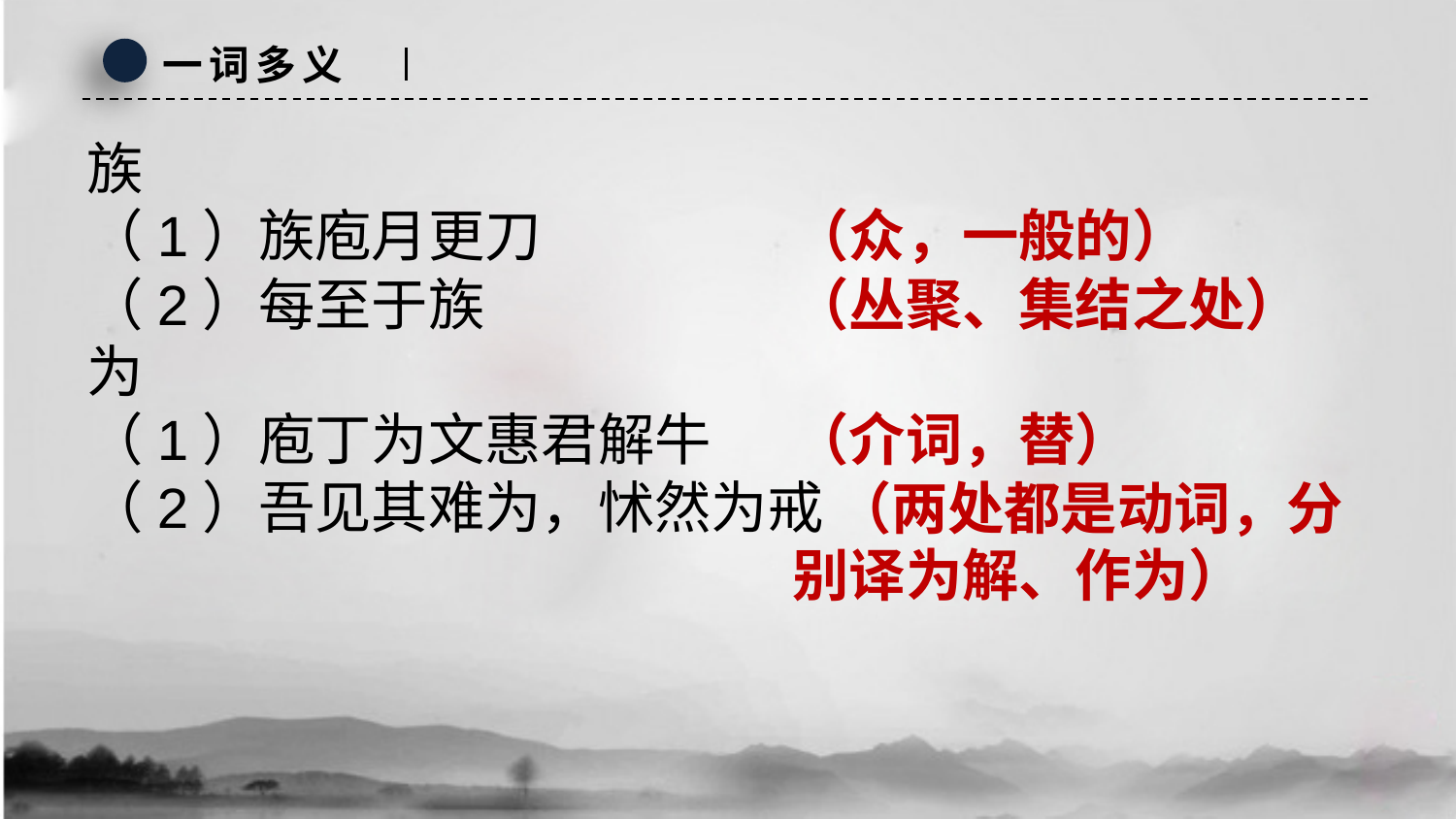

一词多义

族 
（1）族庖月更刀
（2）每至于族
为 
（1）庖丁为文惠君解牛
（2）吾见其难为，怵然为戒
（众，一般的）
（丛聚、集结之处）

（介词，替）
 （两处都是动词，分别译为解、作为）